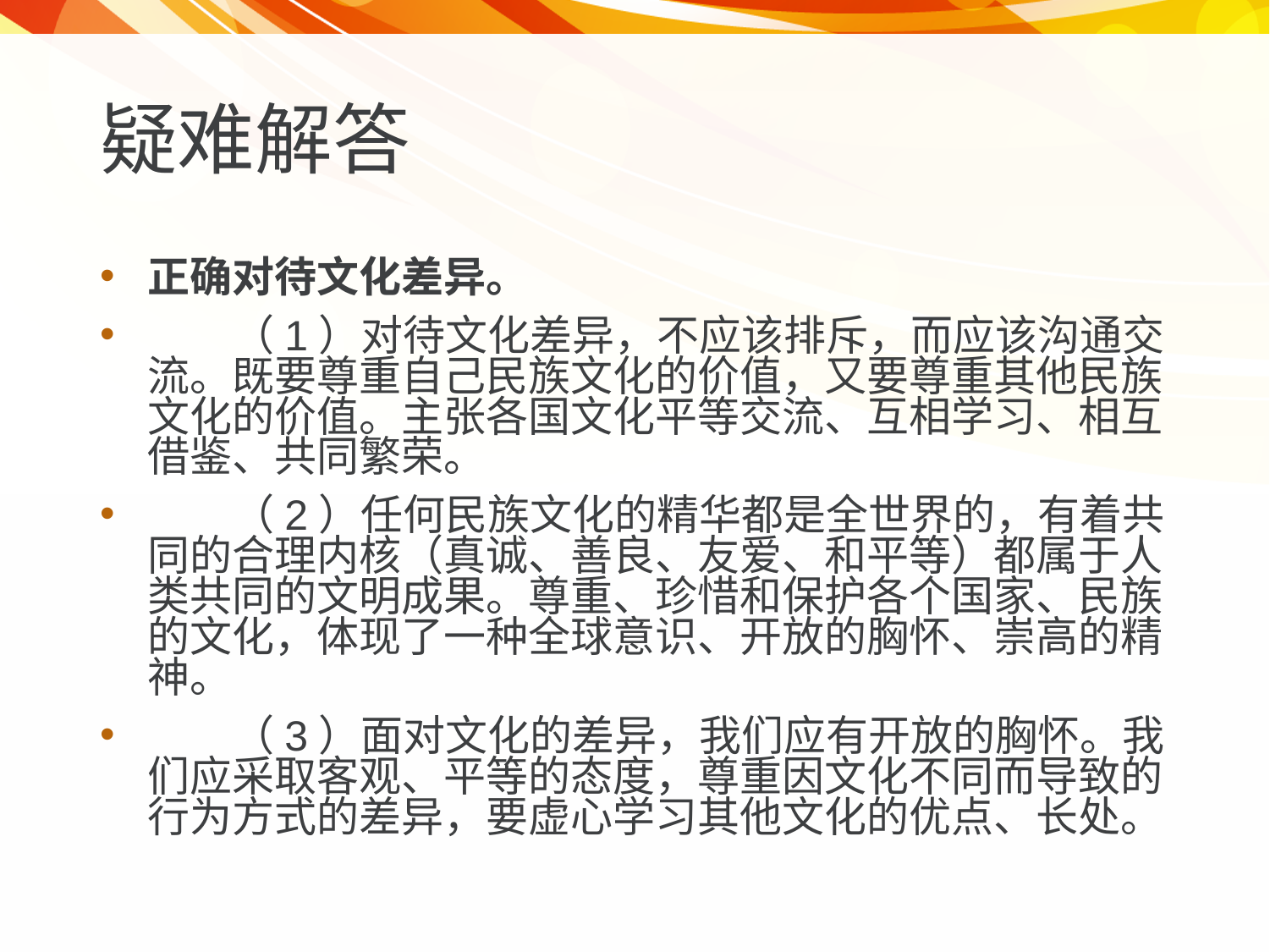

# 疑难解答
正确对待文化差异。
　　（1）对待文化差异，不应该排斥，而应该沟通交流。既要尊重自己民族文化的价值，又要尊重其他民族文化的价值。主张各国文化平等交流、互相学习、相互借鉴、共同繁荣。
　　（2）任何民族文化的精华都是全世界的，有着共同的合理内核（真诚、善良、友爱、和平等）都属于人类共同的文明成果。尊重、珍惜和保护各个国家、民族的文化，体现了一种全球意识、开放的胸怀、崇高的精神。
　　（3）面对文化的差异，我们应有开放的胸怀。我们应采取客观、平等的态度，尊重因文化不同而导致的行为方式的差异，要虚心学习其他文化的优点、长处。